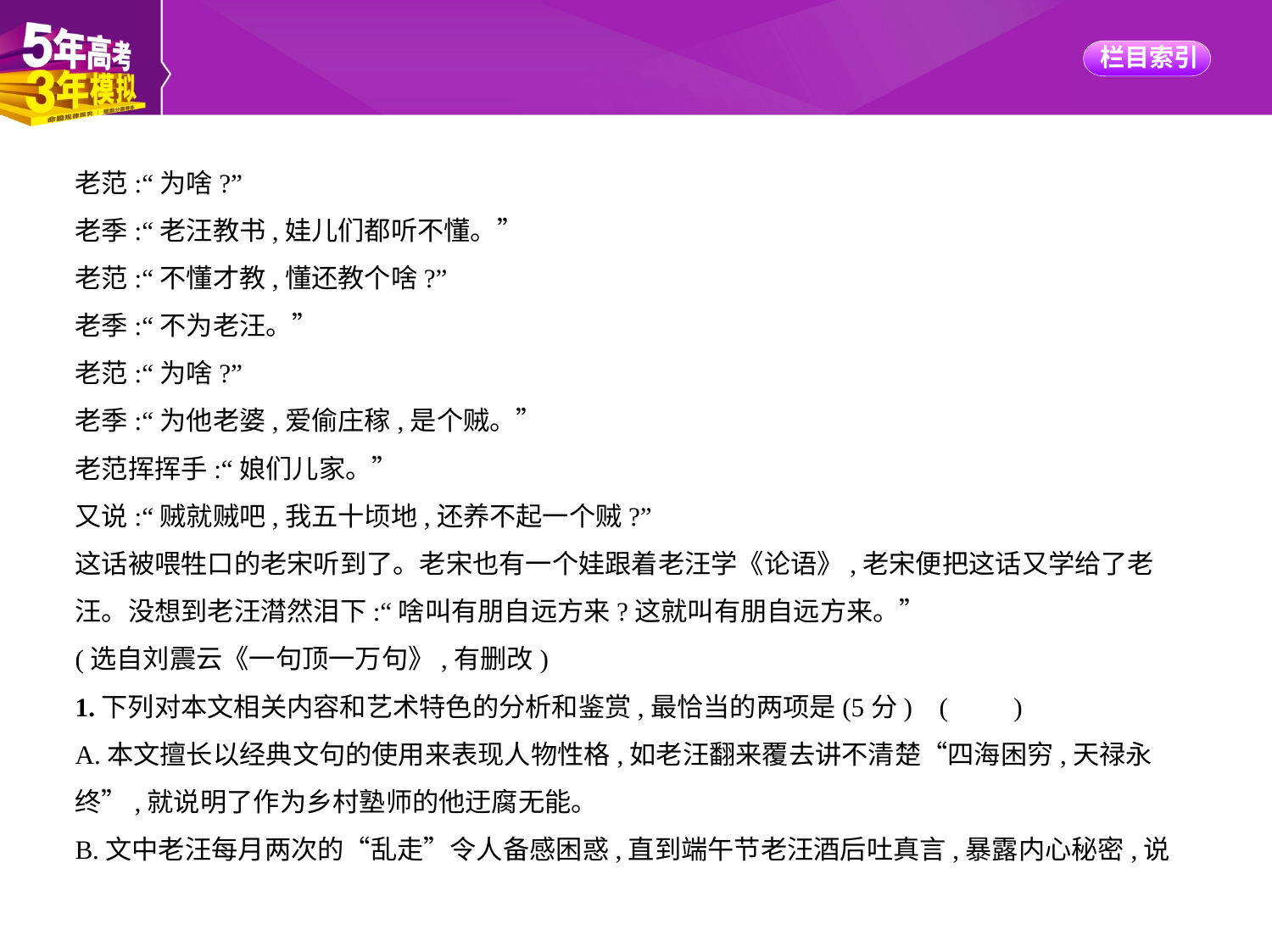

老范:“为啥?”
老季:“老汪教书,娃儿们都听不懂。”
老范:“不懂才教,懂还教个啥?”
老季:“不为老汪。”
老范:“为啥?”
老季:“为他老婆,爱偷庄稼,是个贼。”
老范挥挥手:“娘们儿家。”
又说:“贼就贼吧,我五十顷地,还养不起一个贼?”
这话被喂牲口的老宋听到了。老宋也有一个娃跟着老汪学《论语》,老宋便把这话又学给了老
汪。没想到老汪潸然泪下:“啥叫有朋自远方来?这就叫有朋自远方来。”
(选自刘震云《一句顶一万句》,有删改)
1.下列对本文相关内容和艺术特色的分析和鉴赏,最恰当的两项是(5分) (　　)
A.本文擅长以经典文句的使用来表现人物性格,如老汪翻来覆去讲不清楚“四海困穷,天禄永
终”,就说明了作为乡村塾师的他迂腐无能。
B.文中老汪每月两次的“乱走”令人备感困惑,直到端午节老汪酒后吐真言,暴露内心秘密,说